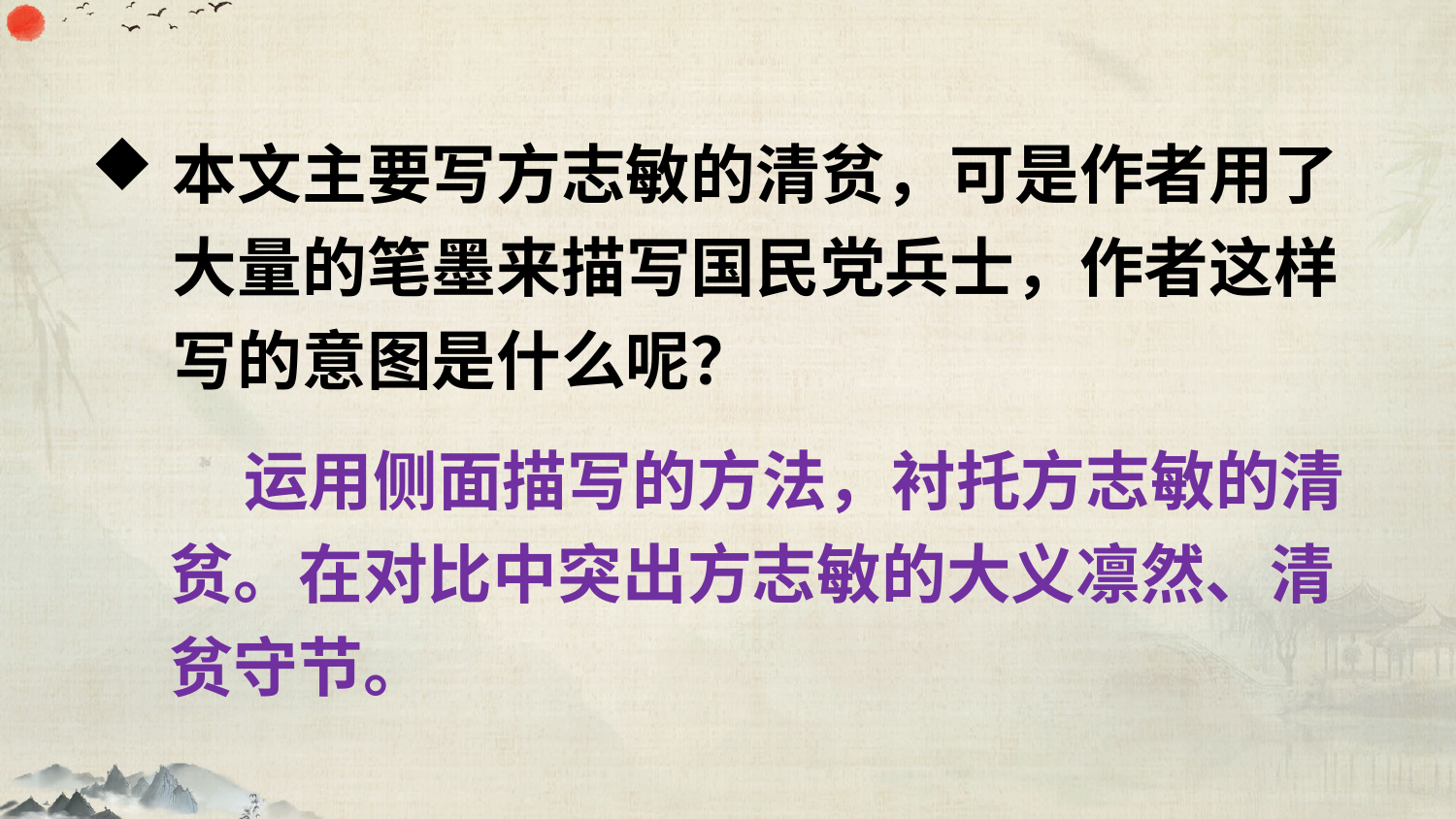

本文主要写方志敏的清贫，可是作者用了大量的笔墨来描写国民党兵士，作者这样写的意图是什么呢？
    运用侧面描写的方法，衬托方志敏的清贫。在对比中突出方志敏的大义凛然、清贫守节。